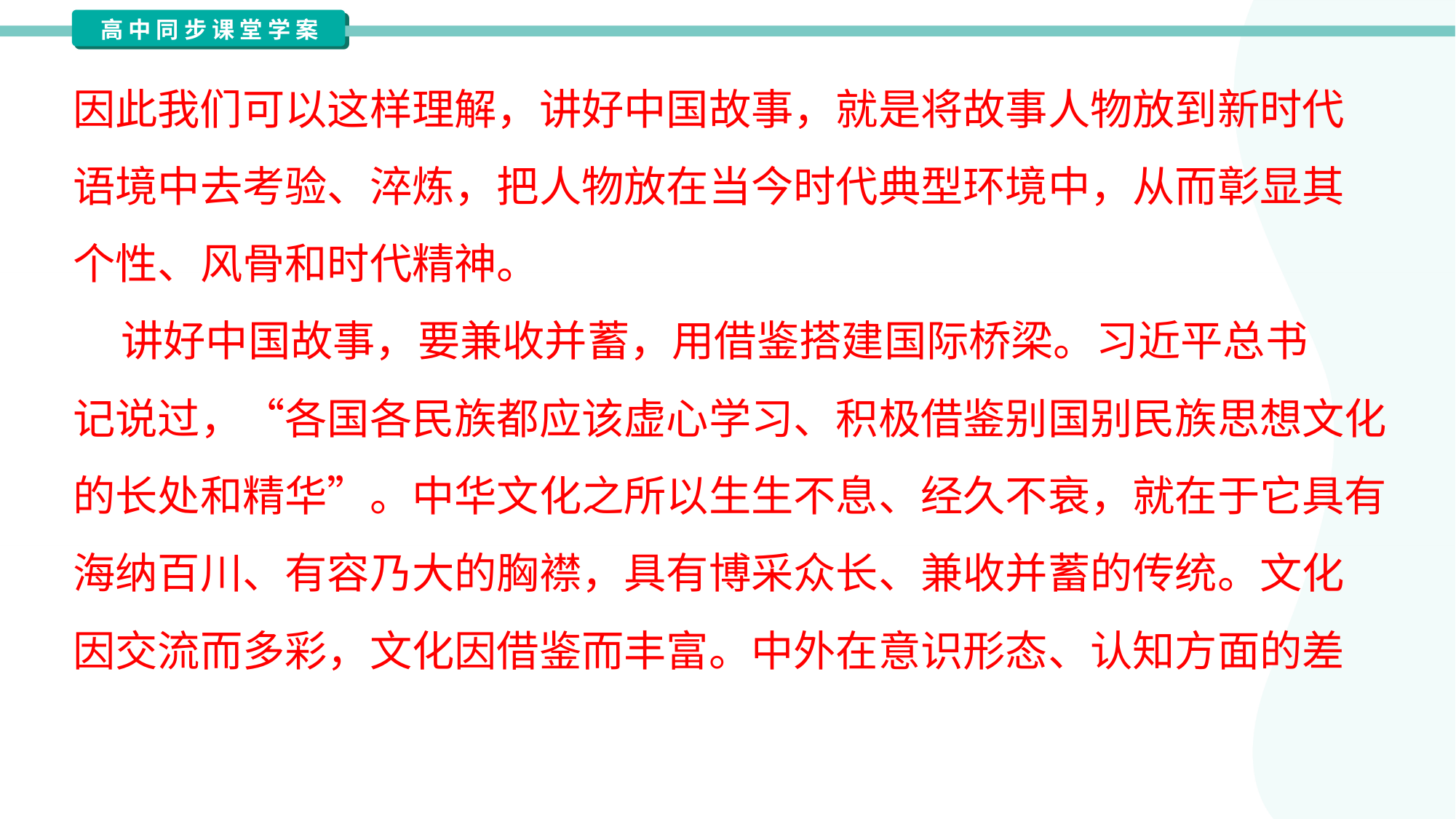

因此我们可以这样理解，讲好中国故事，就是将故事人物放到新时代
语境中去考验、淬炼，把人物放在当今时代典型环境中，从而彰显其
个性、风骨和时代精神。
    讲好中国故事，要兼收并蓄，用借鉴搭建国际桥梁。习近平总书
记说过，“各国各民族都应该虚心学习、积极借鉴别国别民族思想文化
的长处和精华”。中华文化之所以生生不息、经久不衰，就在于它具有
海纳百川、有容乃大的胸襟，具有博采众长、兼收并蓄的传统。文化
因交流而多彩，文化因借鉴而丰富。中外在意识形态、认知方面的差